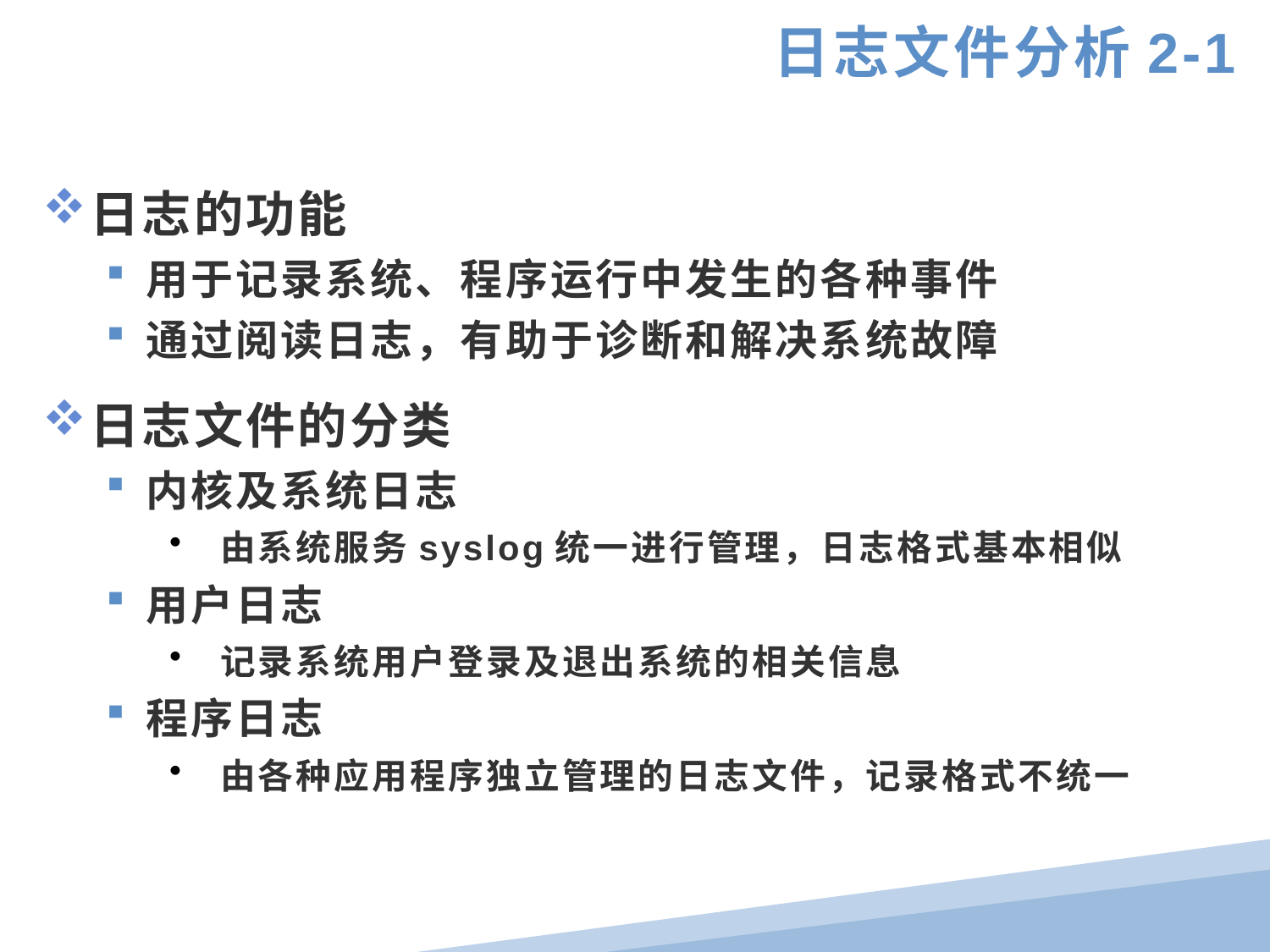

日志文件分析2-1
日志的功能
用于记录系统、程序运行中发生的各种事件
通过阅读日志，有助于诊断和解决系统故障
日志文件的分类
内核及系统日志
 由系统服务syslog统一进行管理，日志格式基本相似
用户日志
 记录系统用户登录及退出系统的相关信息
程序日志
 由各种应用程序独立管理的日志文件，记录格式不统一